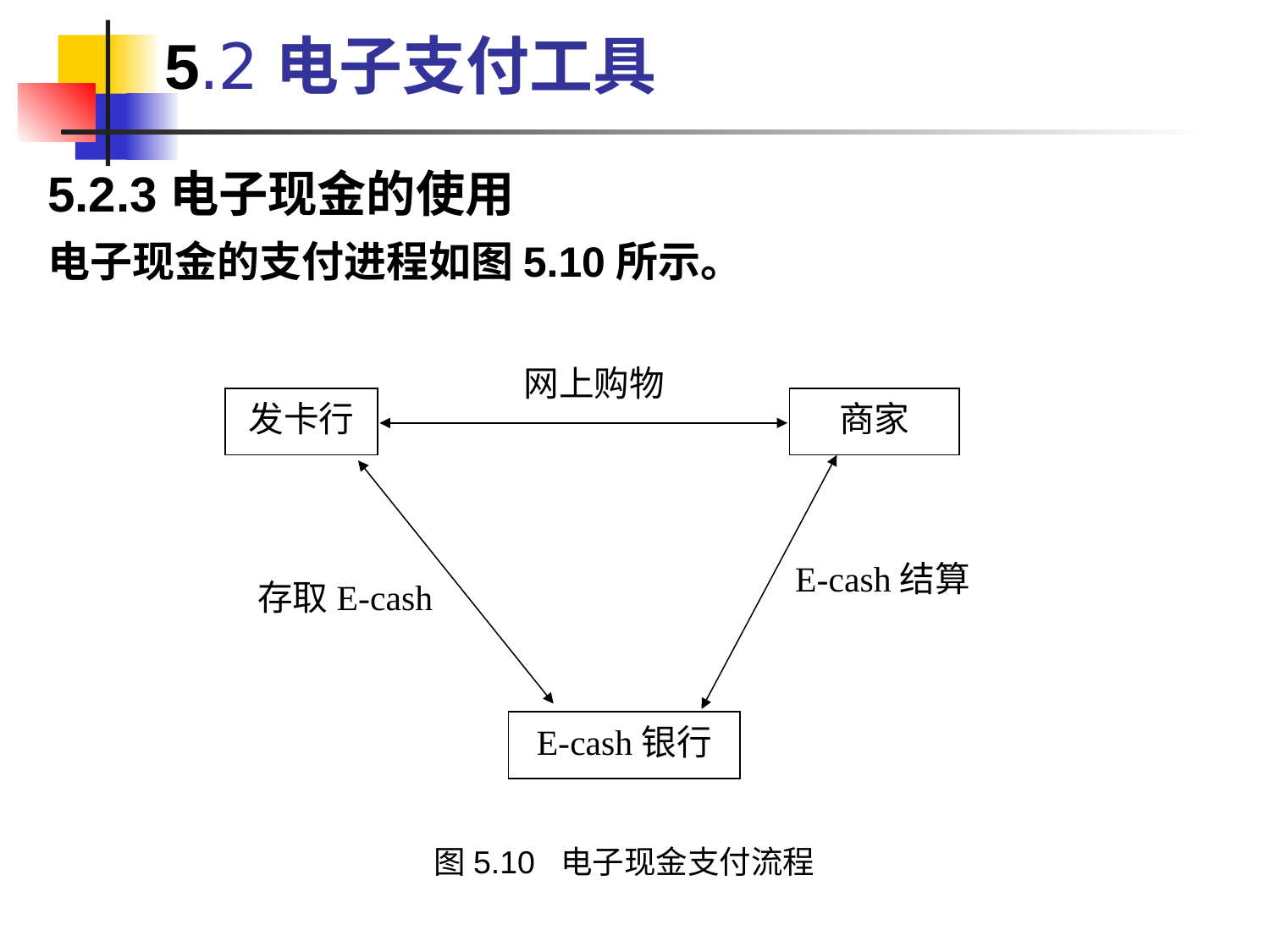

5.2电子支付工具

5.2.3电子现金的使用
电子现金的支付进程如图5.10所示。
网上购物
发卡行
商家
E-cash结算
存取E-cash
E-cash银行
图5.10  电子现金支付流程